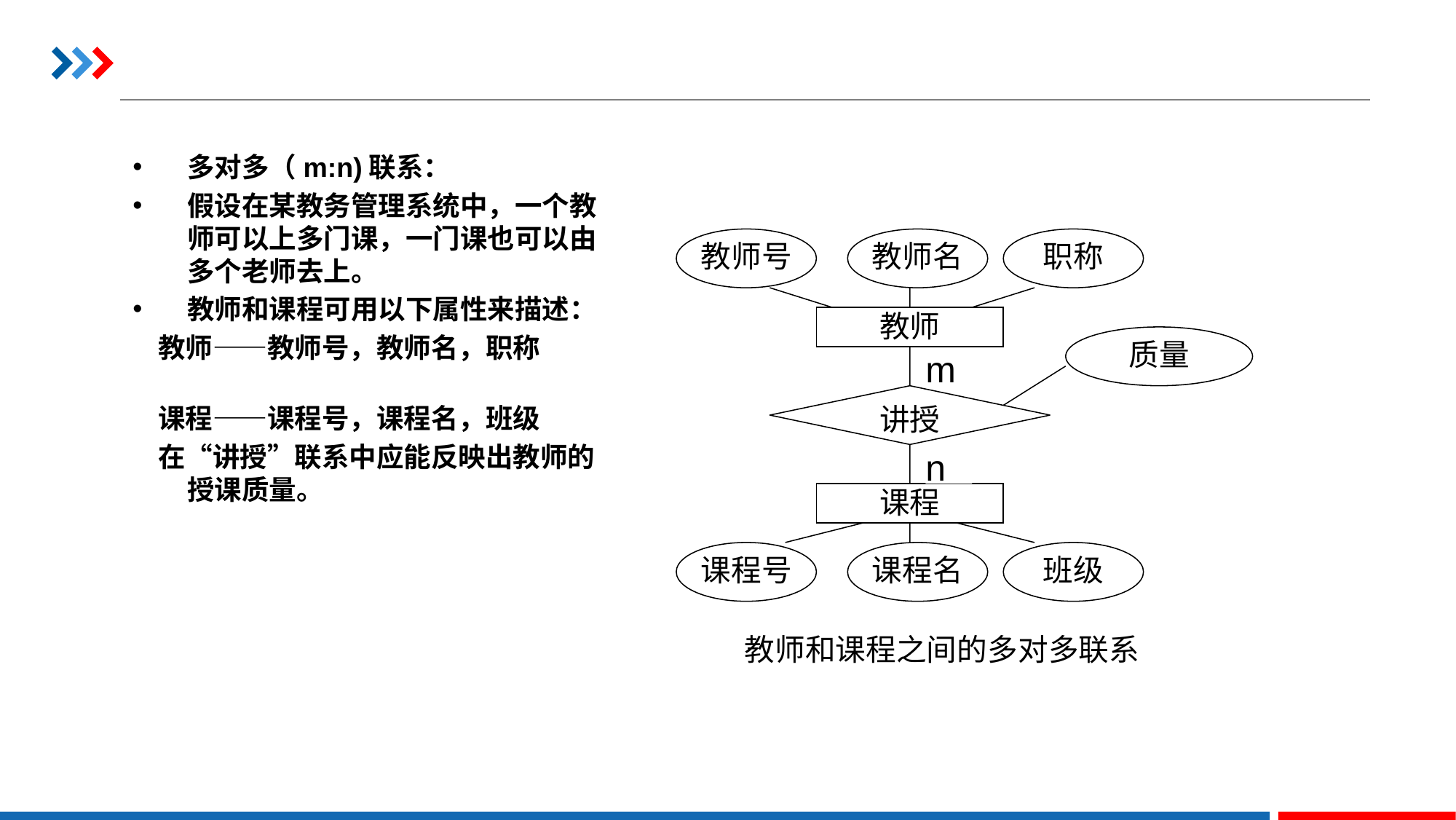

多对多（m:n)联系
多对多（m:n)联系：
假设在某教务管理系统中，一个教师可以上多门课，一门课也可以由多个老师去上。
教师和课程可用以下属性来描述：
   教师——教师号，教师名，职称
   课程——课程号，课程名，班级
   在“讲授”联系中应能反映出教师的授课质量。

教师号
教师名
职称

教师
质量

m

讲授

n
课程

课程号
课程名
班级
教师和课程之间的多对多联系